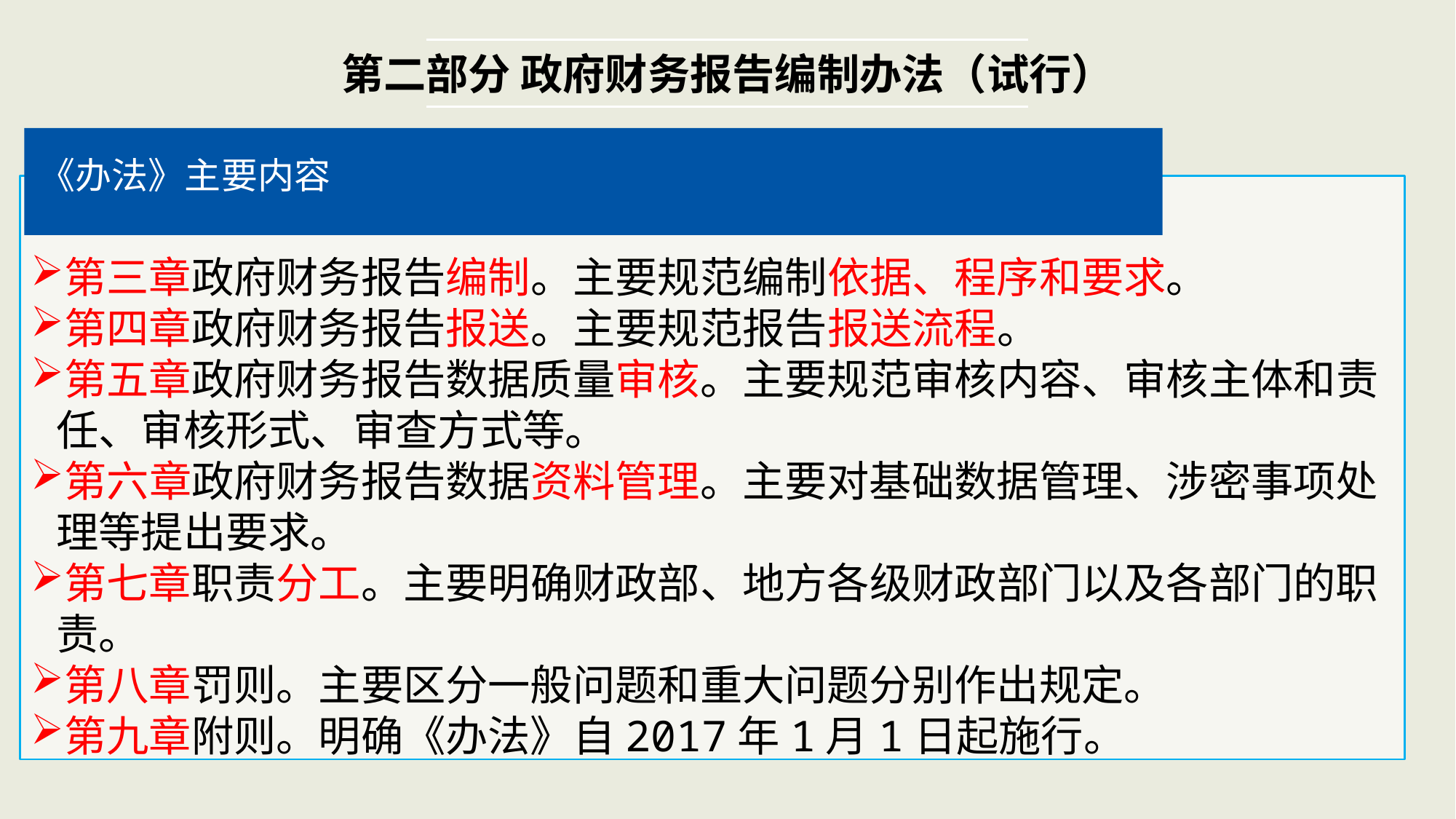

第二部分 政府财务报告编制办法（试行）

《办法》主要内容

第三章政府财务报告编制。主要规范编制依据、程序和要求。
第四章政府财务报告报送。主要规范报告报送流程。
第五章政府财务报告数据质量审核。主要规范审核内容、审核主体和责任、审核形式、审查方式等。
第六章政府财务报告数据资料管理。主要对基础数据管理、涉密事项处理等提出要求。
第七章职责分工。主要明确财政部、地方各级财政部门以及各部门的职责。
第八章罚则。主要区分一般问题和重大问题分别作出规定。
第九章附则。明确《办法》自2017年1月1日起施行。
25